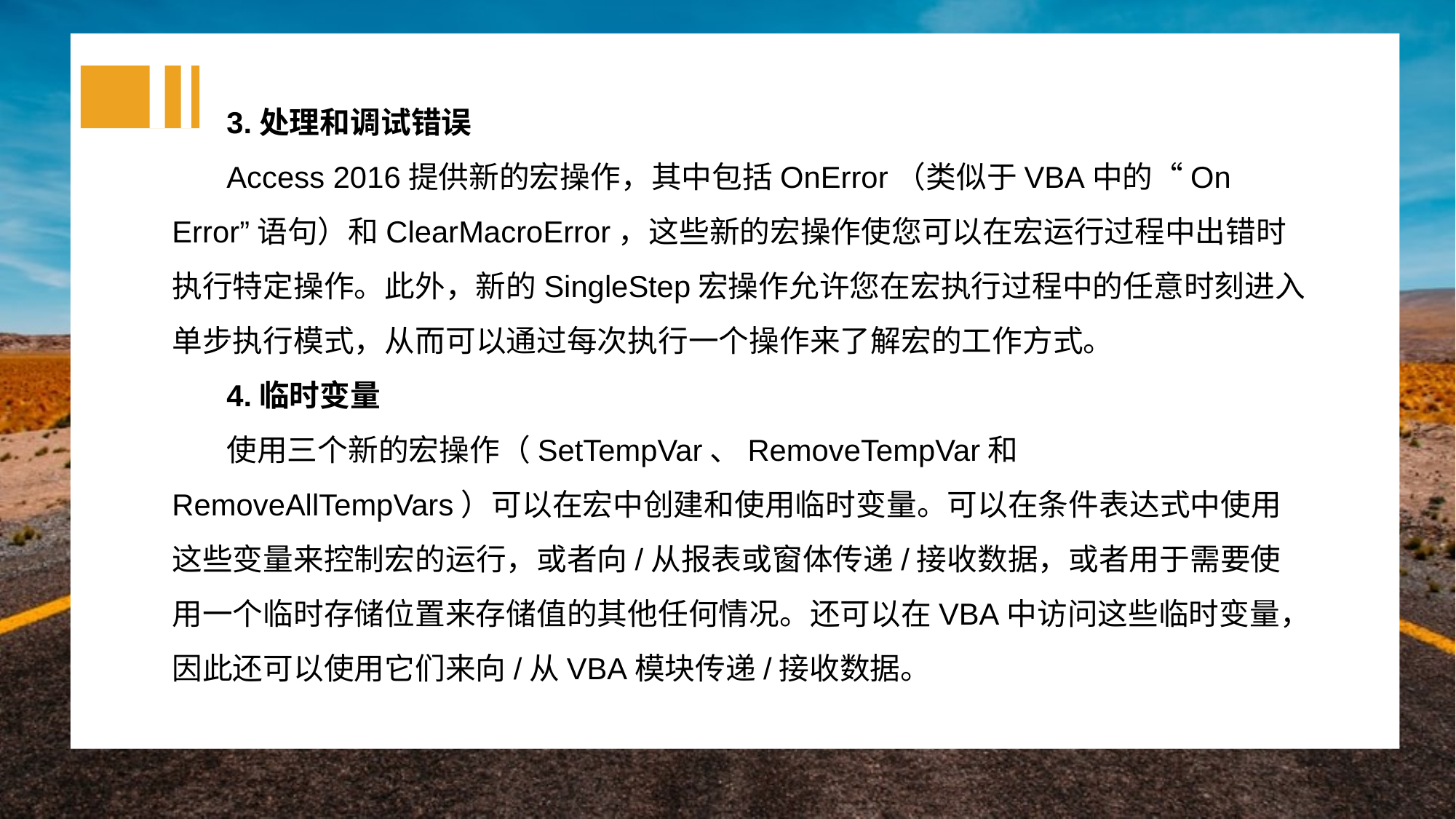

3.处理和调试错误
Access 2016提供新的宏操作，其中包括OnError（类似于VBA中的“On Error”语句）和ClearMacroError，这些新的宏操作使您可以在宏运行过程中出错时执行特定操作。此外，新的SingleStep宏操作允许您在宏执行过程中的任意时刻进入单步执行模式，从而可以通过每次执行一个操作来了解宏的工作方式。
4.临时变量
使用三个新的宏操作（SetTempVar、RemoveTempVar和RemoveAllTempVars）可以在宏中创建和使用临时变量。可以在条件表达式中使用这些变量来控制宏的运行，或者向/从报表或窗体传递/接收数据，或者用于需要使用一个临时存储位置来存储值的其他任何情况。还可以在VBA中访问这些临时变量，因此还可以使用它们来向/从VBA模块传递/接收数据。